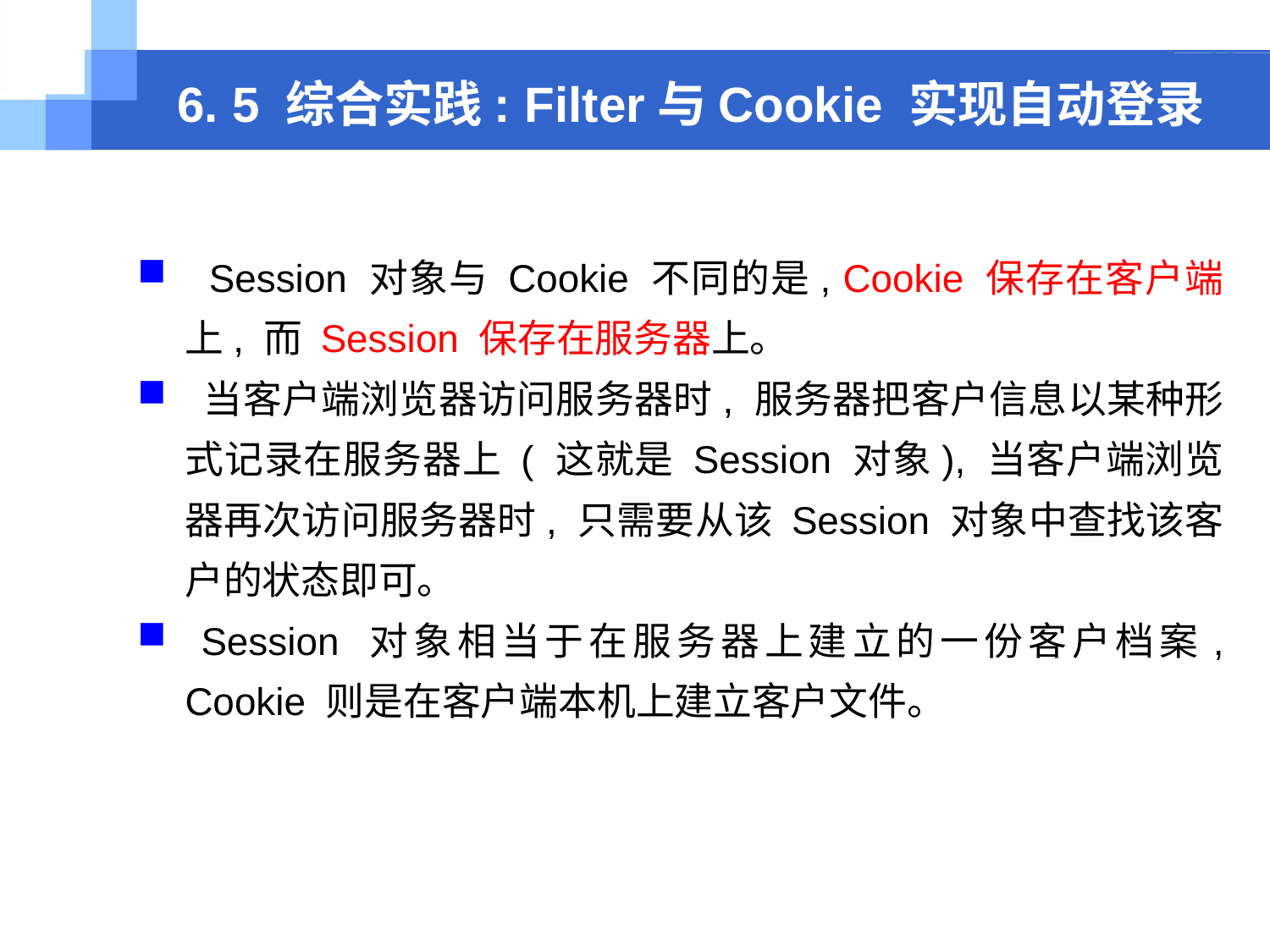

6. 5 综合实践: Filter与Cookie 实现自动登录

  Session 对象与 Cookie 不同的是, Cookie 保存在客户端上, 而 Session 保存在服务器上。
 当客户端浏览器访问服务器时, 服务器把客户信息以某种形式记录在服务器上 ( 这就是 Session 对象), 当客户端浏览器再次访问服务器时, 只需要从该 Session 对象中查找该客户的状态即可。
 Session 对象相当于在服务器上建立的一份客户档案, Cookie 则是在客户端本机上建立客户文件。